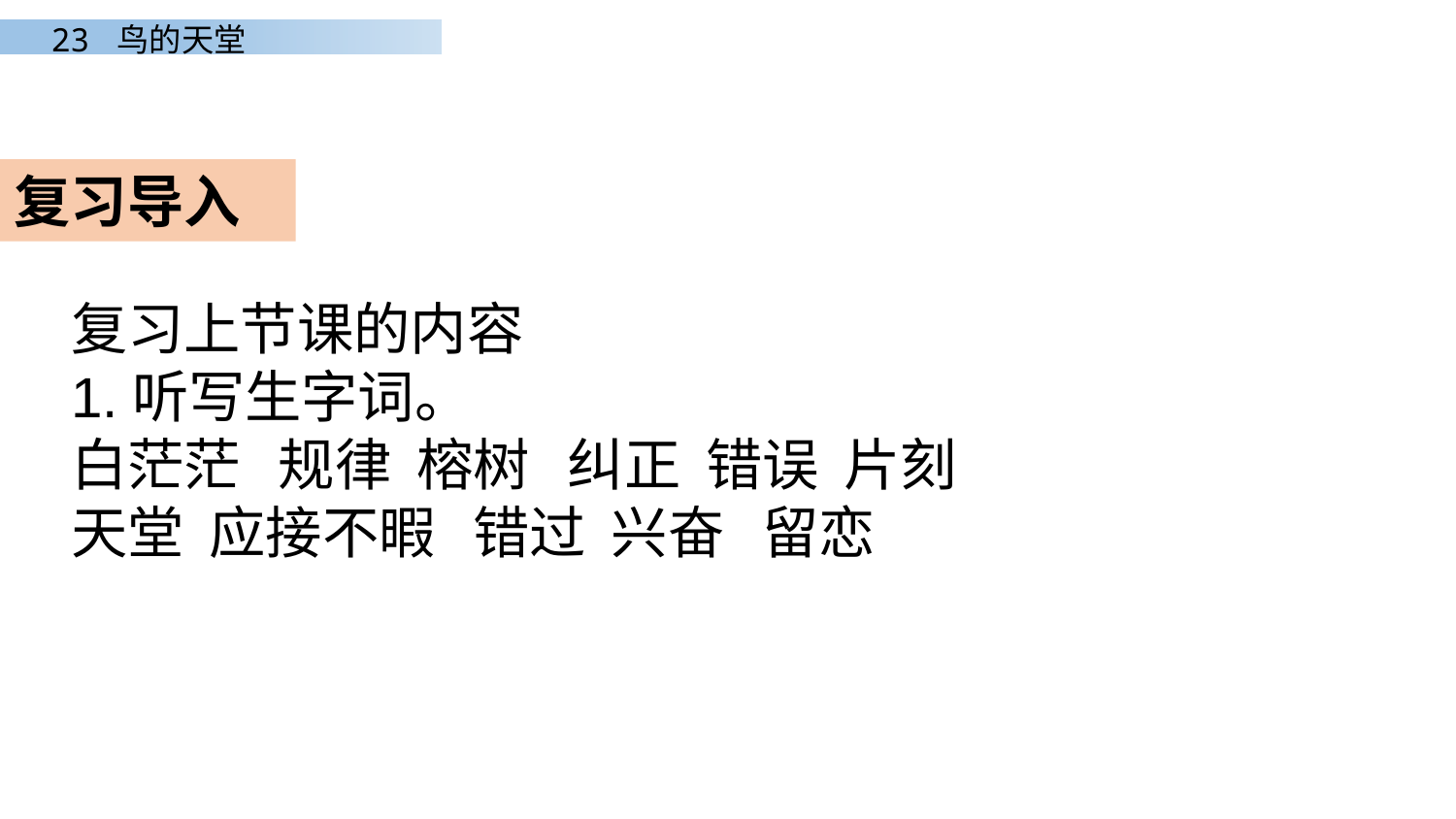

复习导入
复习上节课的内容
1.听写生字词。
白茫茫   规律  榕树   纠正  错误  片刻
天堂  应接不暇   错过  兴奋   留恋